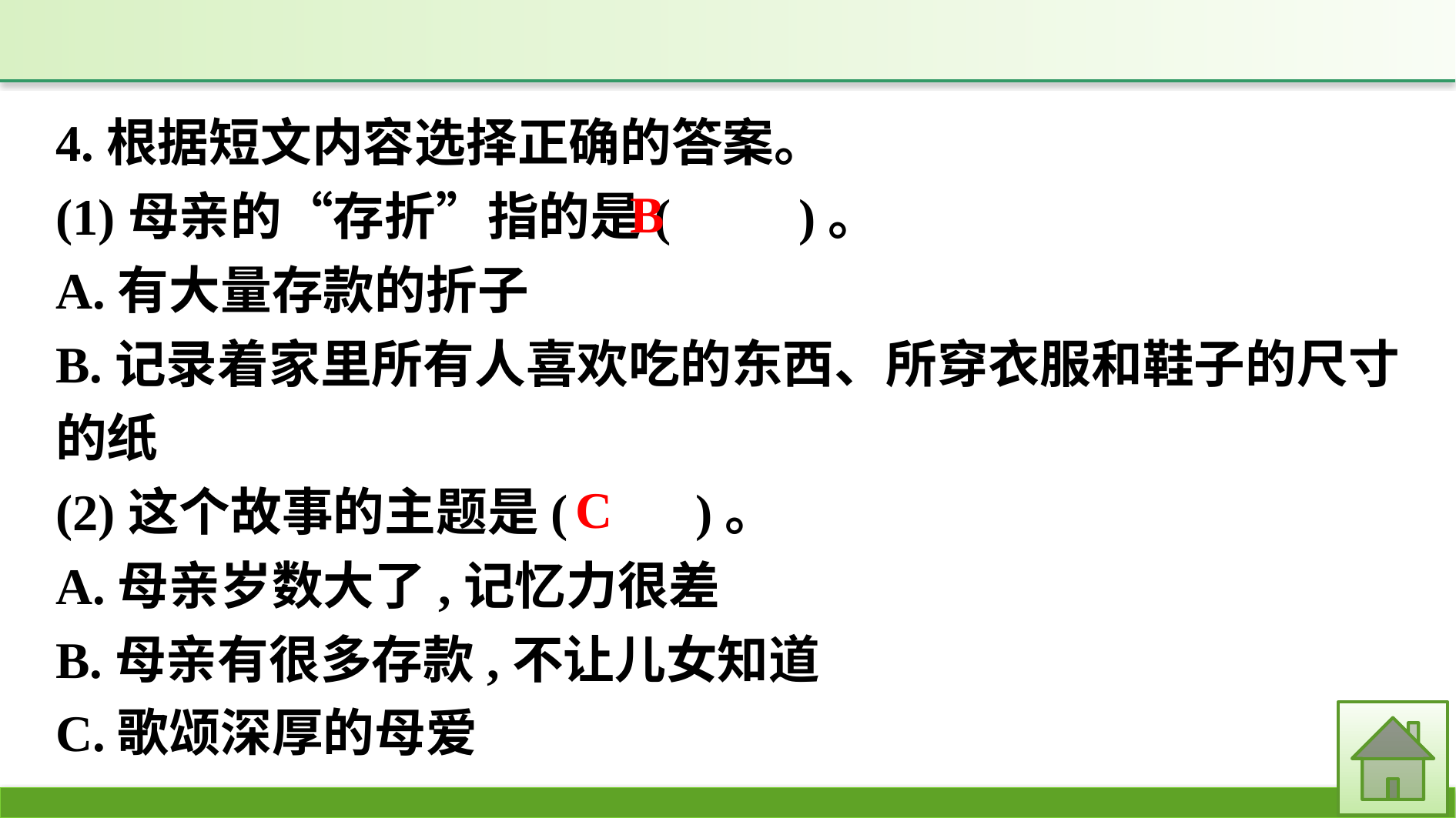

4.根据短文内容选择正确的答案。
(1)母亲的“存折”指的是(　　)。
A.有大量存款的折子
B.记录着家里所有人喜欢吃的东西、所穿衣服和鞋子的尺寸的纸
(2)这个故事的主题是(　　)。
A.母亲岁数大了,记忆力很差
B.母亲有很多存款,不让儿女知道
C.歌颂深厚的母爱
B
C